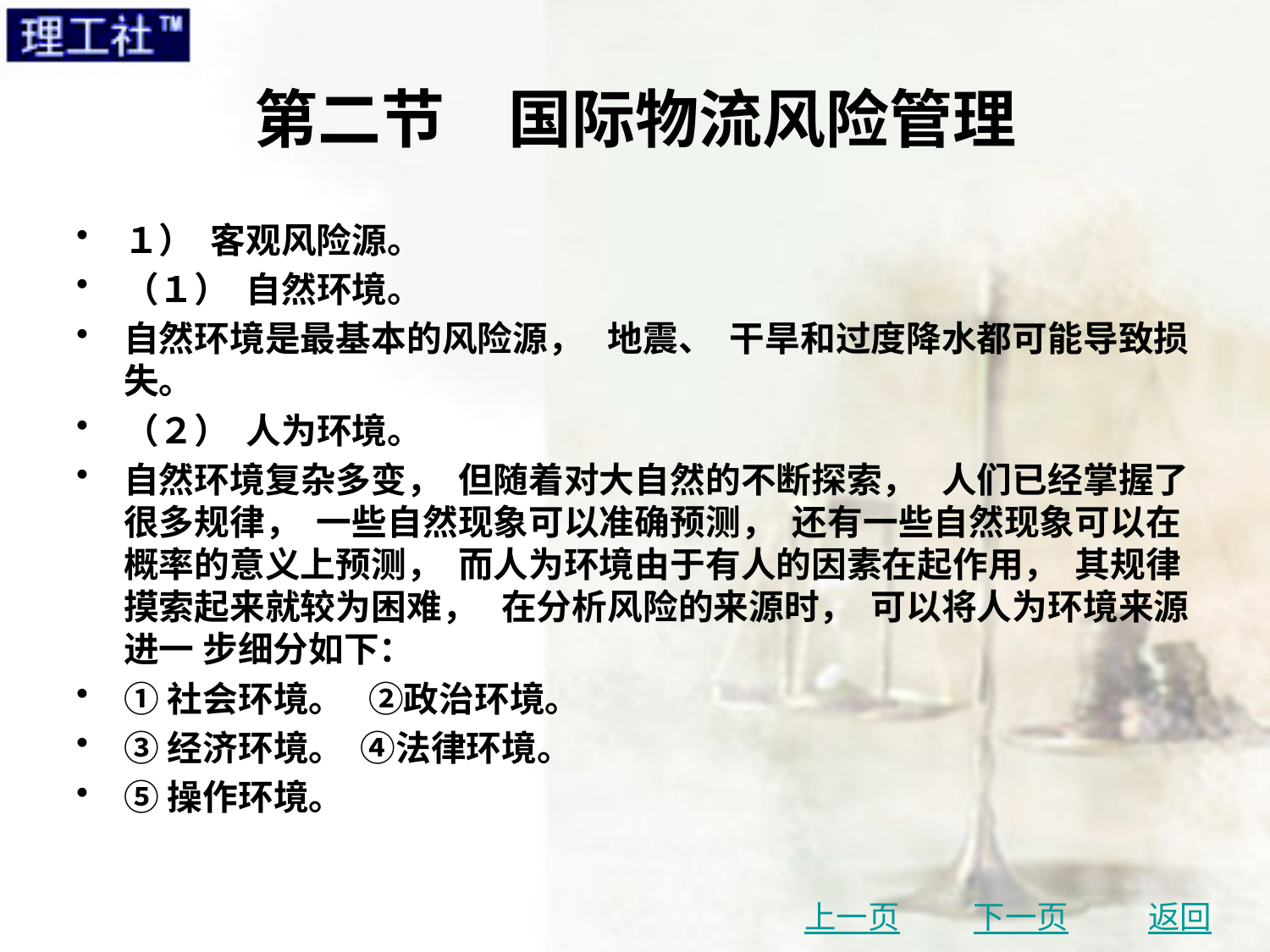

# 第二节　国际物流风险管理
１）  客观风险源。
（１）  自然环境。
自然环境是最基本的风险源，   地震、  干旱和过度降水都可能导致损失。
（２）  人为环境。
自然环境复杂多变，  但随着对大自然的不断探索，   人们已经掌握了很多规律，  一些自然现象可以准确预测，  还有一些自然现象可以在概率的意义上预测，  而人为环境由于有人的因素在起作用，  其规律摸索起来就较为困难，   在分析风险的来源时，  可以将人为环境来源进一 步细分如下：
①社会环境。   ②政治环境。
③经济环境。  ④法律环境。
⑤操作环境。

上一页
下一页
返回